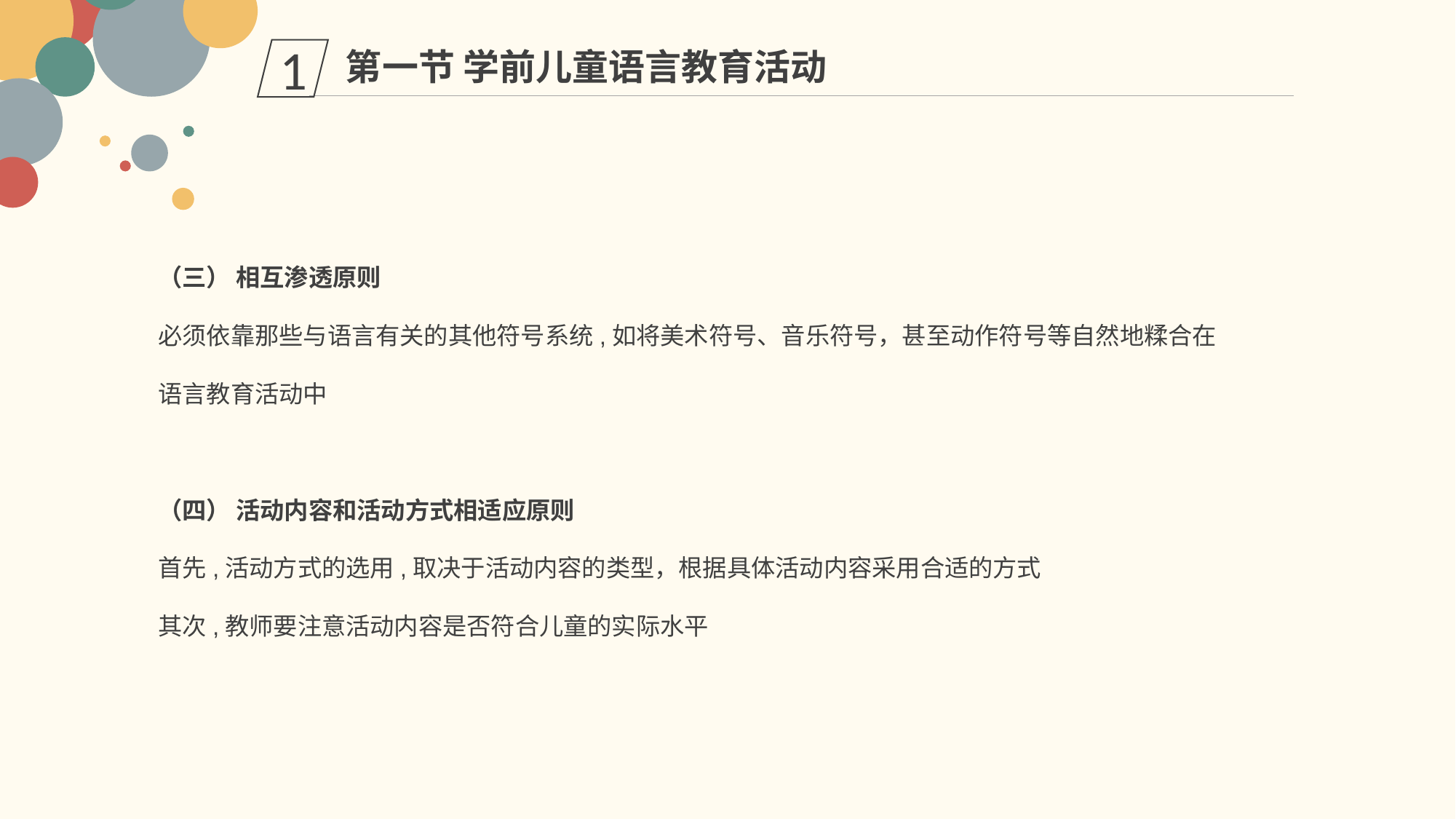

第一节 学前儿童语言教育活动
1
（三） 相互渗透原则
必须依靠那些与语言有关的其他符号系统,如将美术符号、音乐符号，甚至动作符号等自然地糅合在语言教育活动中

（四） 活动内容和活动方式相适应原则
首先,活动方式的选用,取决于活动内容的类型，根据具体活动内容采用合适的方式
其次,教师要注意活动内容是否符合儿童的实际水平